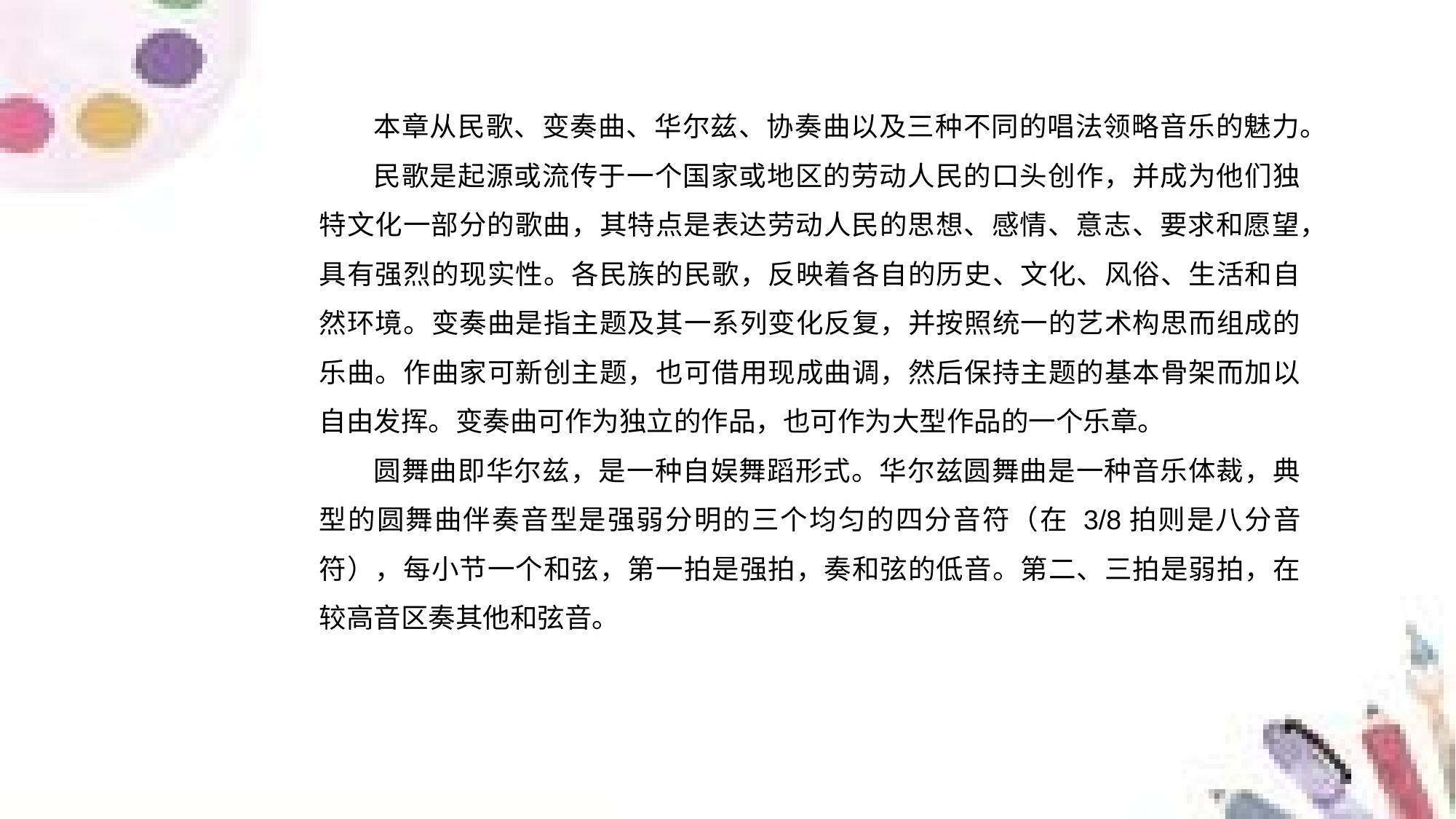

本章从民歌、变奏曲、华尔兹、协奏曲以及三种不同的唱法领略音乐的魅力。
民歌是起源或流传于一个国家或地区的劳动人民的口头创作，并成为他们独特文化一部分的歌曲，其特点是表达劳动人民的思想、感情、意志、要求和愿望，具有强烈的现实性。各民族的民歌，反映着各自的历史、文化、风俗、生活和自然环境。变奏曲是指主题及其一系列变化反复，并按照统一的艺术构思而组成的乐曲。作曲家可新创主题，也可借用现成曲调，然后保持主题的基本骨架而加以自由发挥。变奏曲可作为独立的作品，也可作为大型作品的一个乐章。
圆舞曲即华尔兹，是一种自娱舞蹈形式。华尔兹圆舞曲是一种音乐体裁，典型的圆舞曲伴奏音型是强弱分明的三个均匀的四分音符（在 3/8拍则是八分音符），每小节一个和弦，第一拍是强拍，奏和弦的低音。第二、三拍是弱拍，在较高音区奏其他和弦音。
6